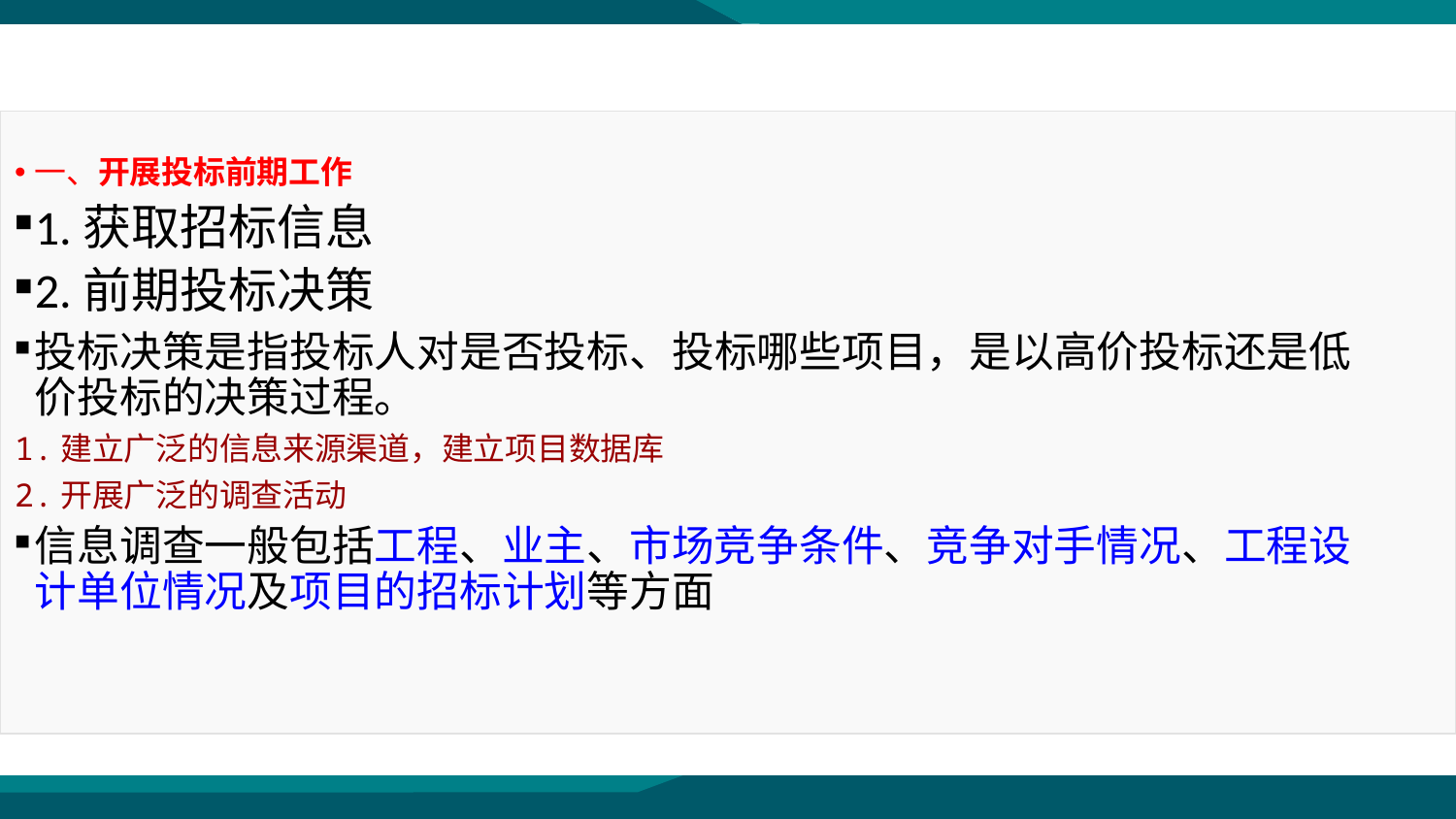

第三节 国内工程施工投标
一、开展投标前期工作
1.获取招标信息
2.前期投标决策
投标决策是指投标人对是否投标、投标哪些项目，是以高价投标还是低价投标的决策过程。
1.建立广泛的信息来源渠道，建立项目数据库
2.开展广泛的调查活动
信息调查一般包括工程、业主、市场竞争条件、竞争对手情况、工程设计单位情况及项目的招标计划等方面